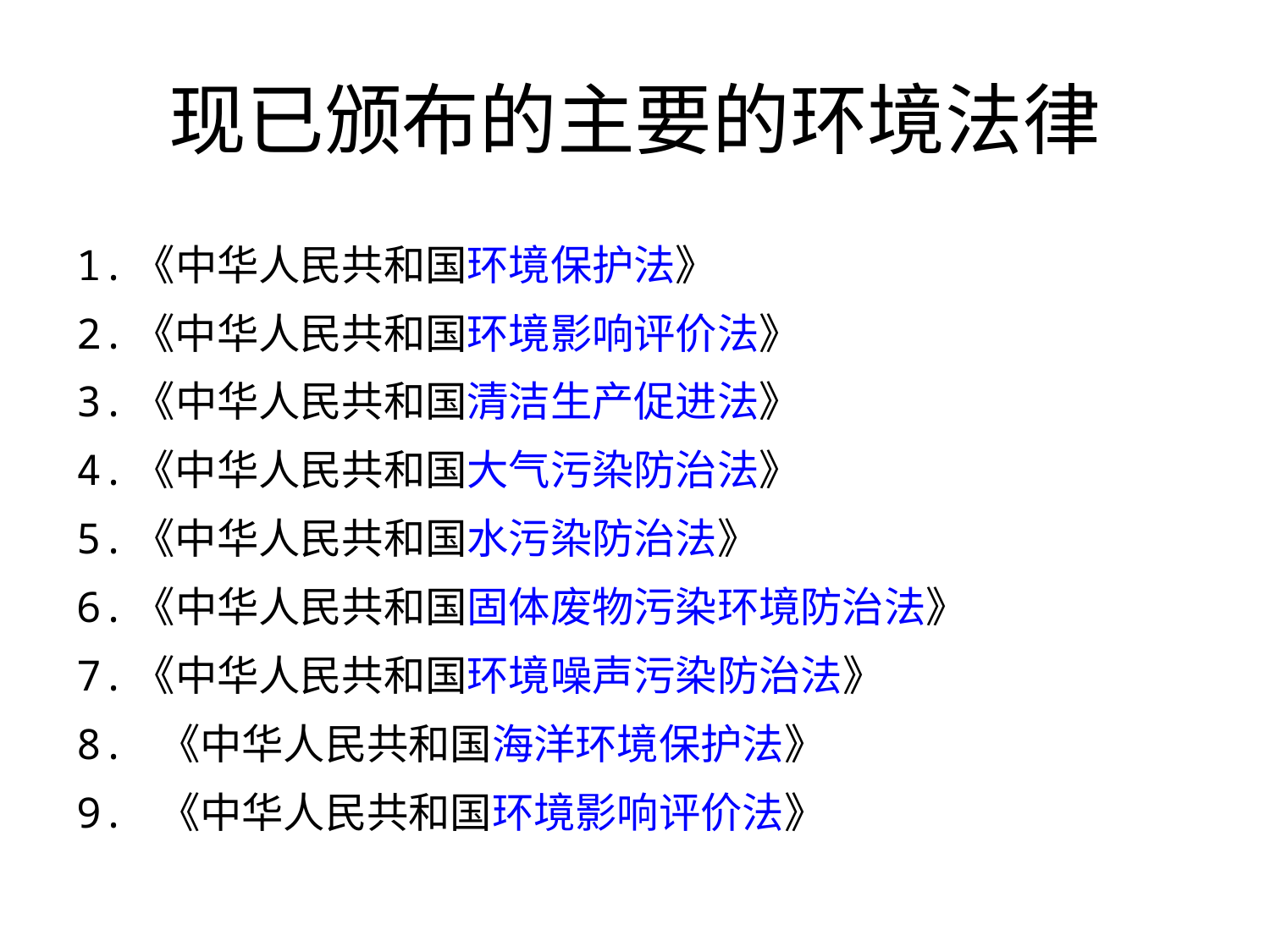

# 现已颁布的主要的环境法律

1.《中华人民共和国环境保护法》
2.《中华人民共和国环境影响评价法》
3.《中华人民共和国清洁生产促进法》
4.《中华人民共和国大气污染防治法》
5.《中华人民共和国水污染防治法》
6.《中华人民共和国固体废物污染环境防治法》
7.《中华人民共和国环境噪声污染防治法》
8. 《中华人民共和国海洋环境保护法》
9. 《中华人民共和国环境影响评价法》